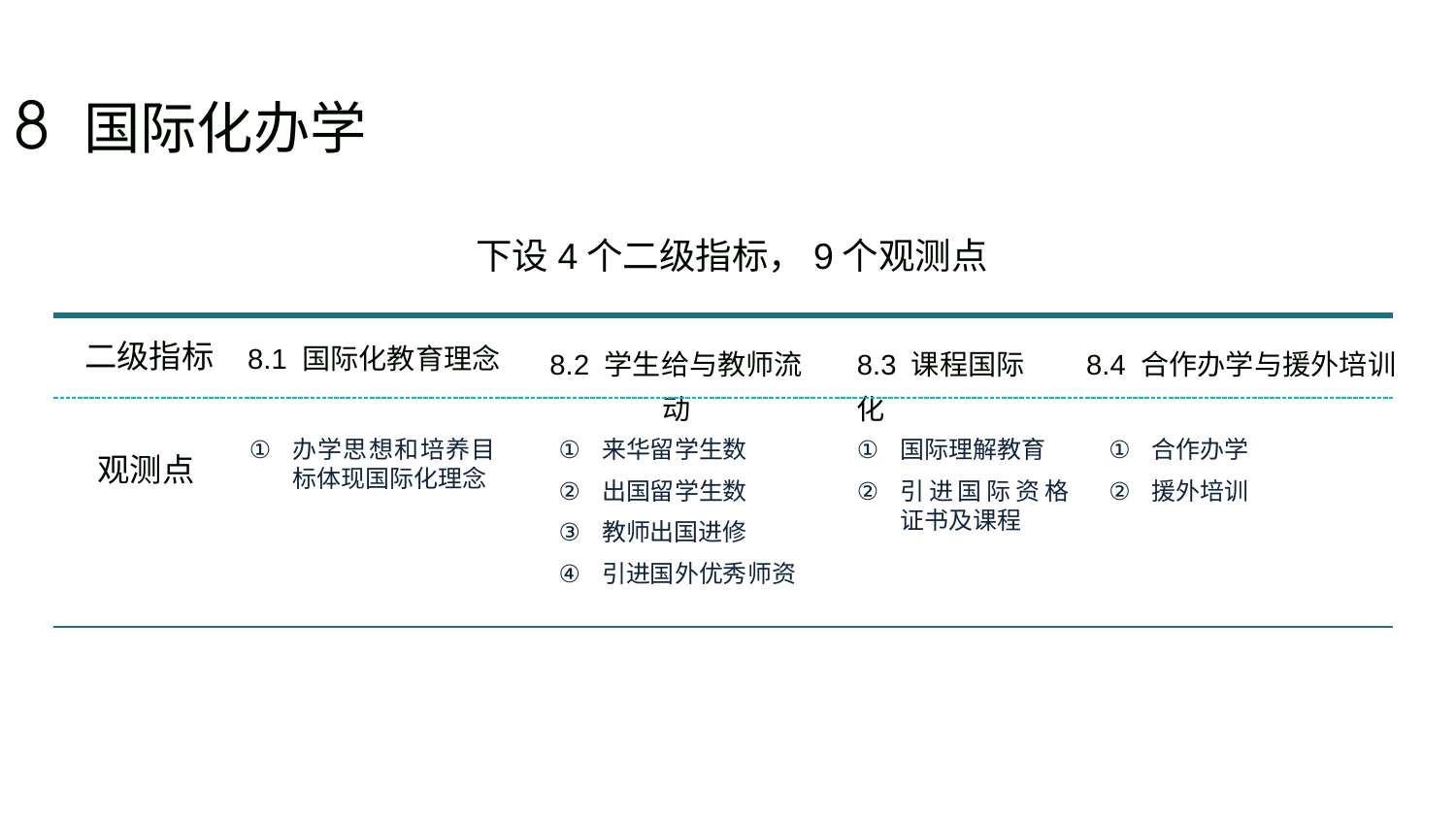

8 国际化办学
下设4个二级指标，9个观测点
二级指标
8.1 国际化教育理念
8.2 学生给与教师流动
8.3 课程国际化
8.4 合作办学与援外培训
办学思想和培养目标体现国际化理念

来华留学生数
出国留学生数
教师出国进修
引进国外优秀师资

国际理解教育
引进国际资格证书及课程
合作办学
援外培训

观测点